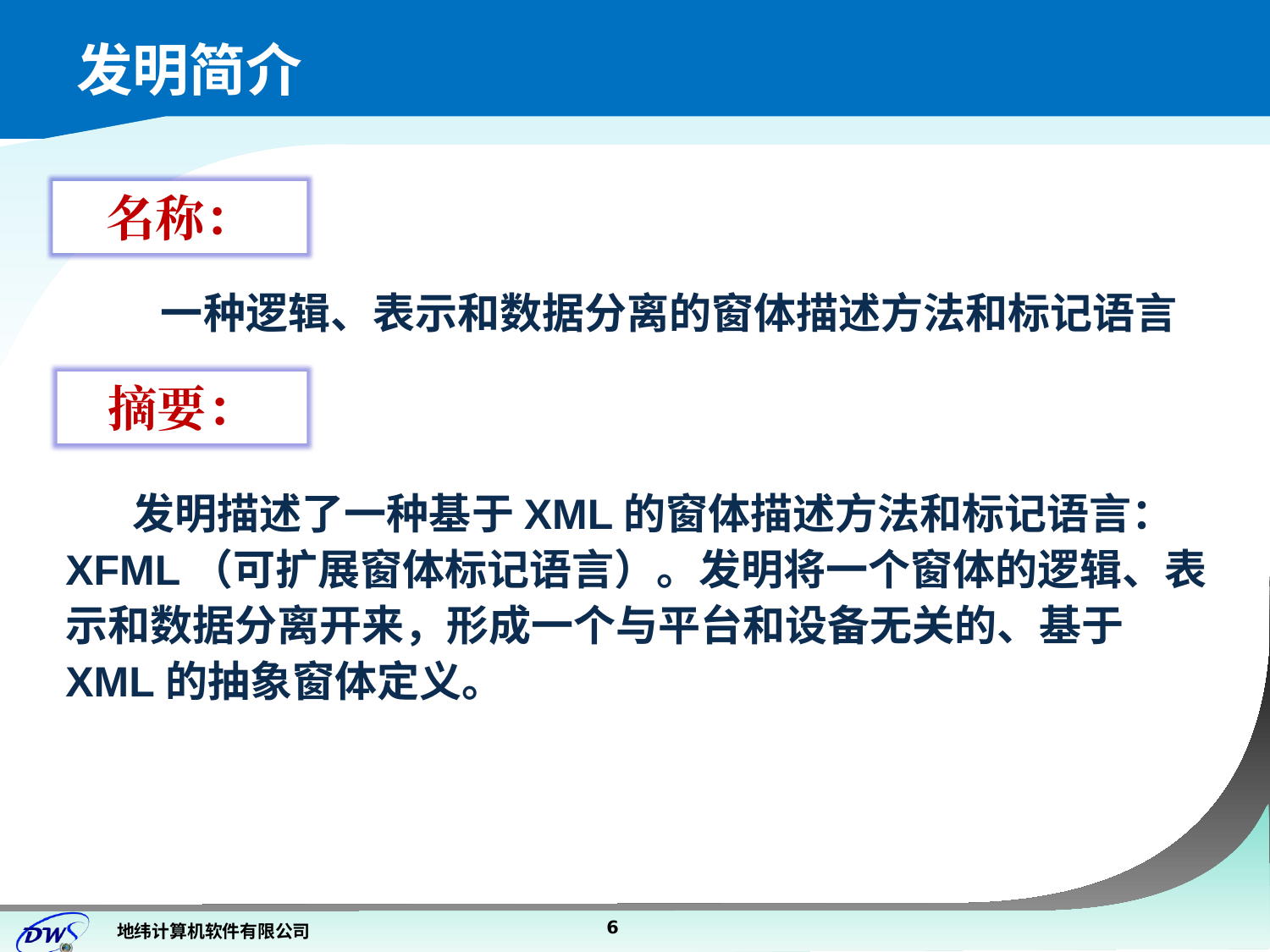

# 发明简介
名称：
一种逻辑、表示和数据分离的窗体描述方法和标记语言
摘要：
      发明描述了一种基于XML的窗体描述方法和标记语言：XFML（可扩展窗体标记语言）。发明将一个窗体的逻辑、表示和数据分离开来，形成一个与平台和设备无关的、基于XML的抽象窗体定义。
6
地纬计算机软件有限公司